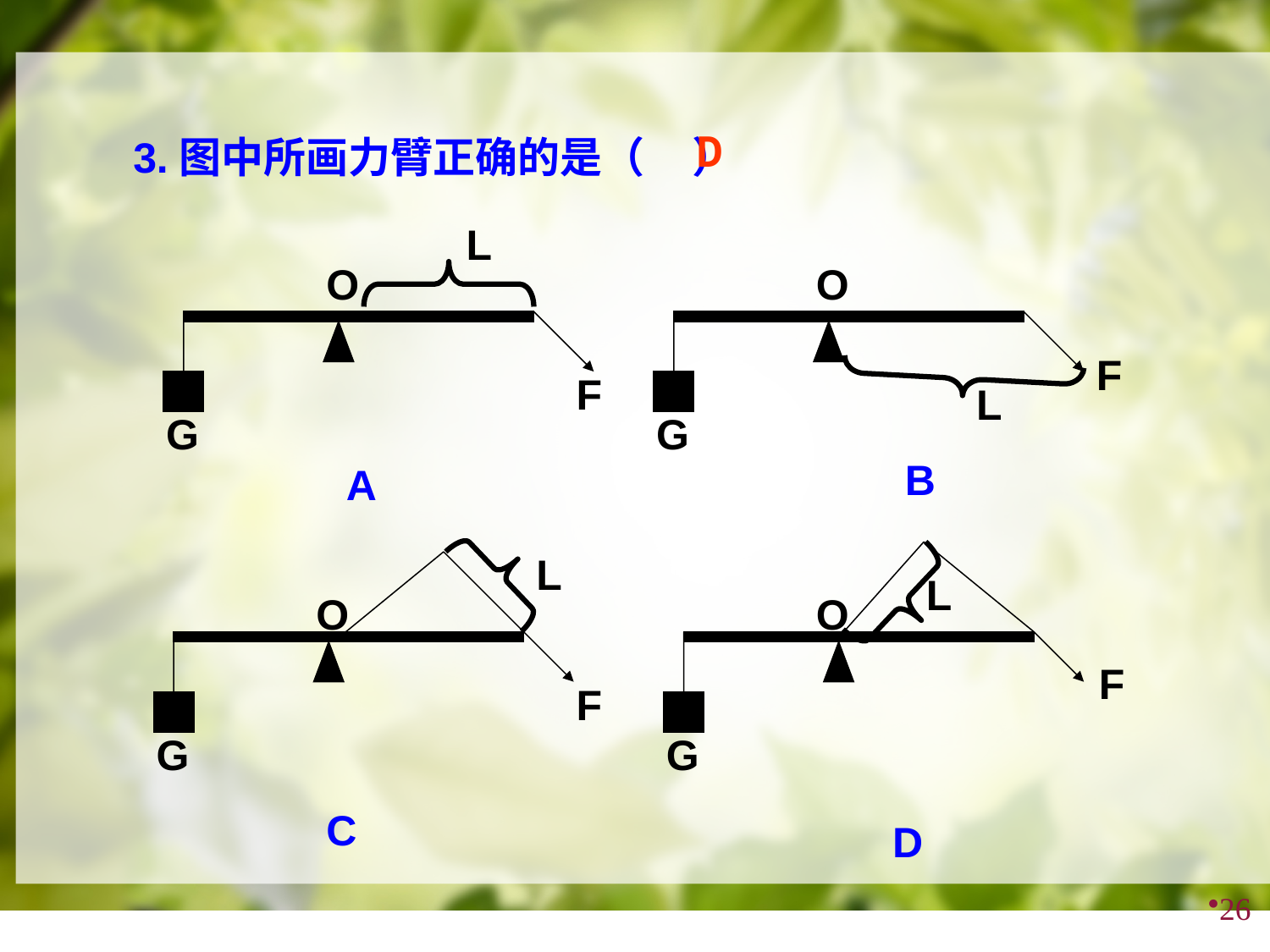

3.图中所画力臂正确的是（     ）
D

L
O
O

F
F

L
G
G
B
A

L

L
O
O

F
F

G
G
C
D
26